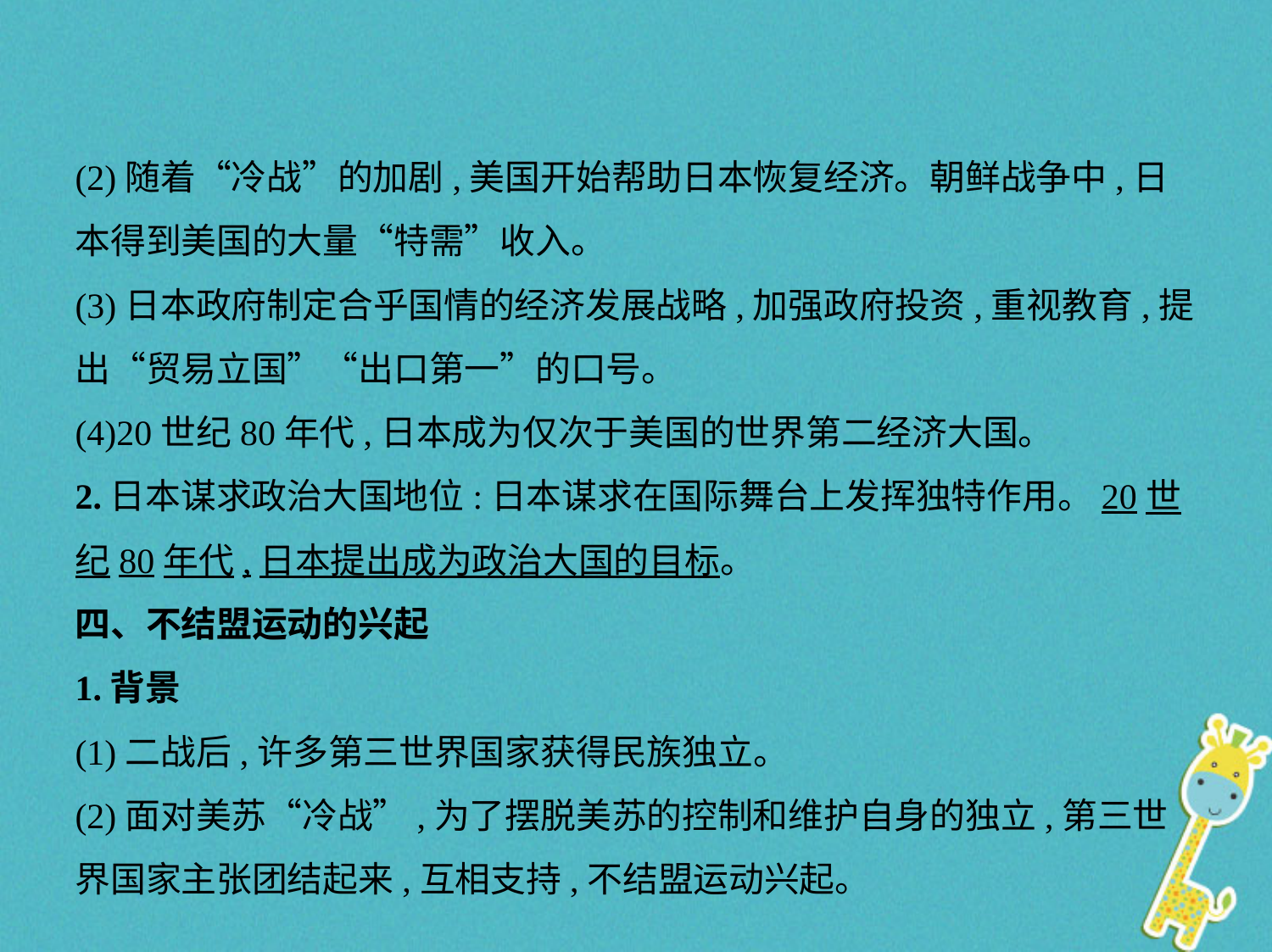

(2)随着“冷战”的加剧,美国开始帮助日本恢复经济。朝鲜战争中,日
本得到美国的大量“特需”收入。
(3)日本政府制定合乎国情的经济发展战略,加强政府投资,重视教育,提
出“贸易立国”“出口第一”的口号。
(4)20世纪80年代,日本成为仅次于美国的世界第二经济大国。
2.日本谋求政治大国地位:日本谋求在国际舞台上发挥独特作用。20世
纪80年代,日本提出成为政治大国的目标。
四、不结盟运动的兴起
1.背景
(1)二战后,许多第三世界国家获得民族独立。
(2)面对美苏“冷战”,为了摆脱美苏的控制和维护自身的独立,第三世
界国家主张团结起来,互相支持,不结盟运动兴起。